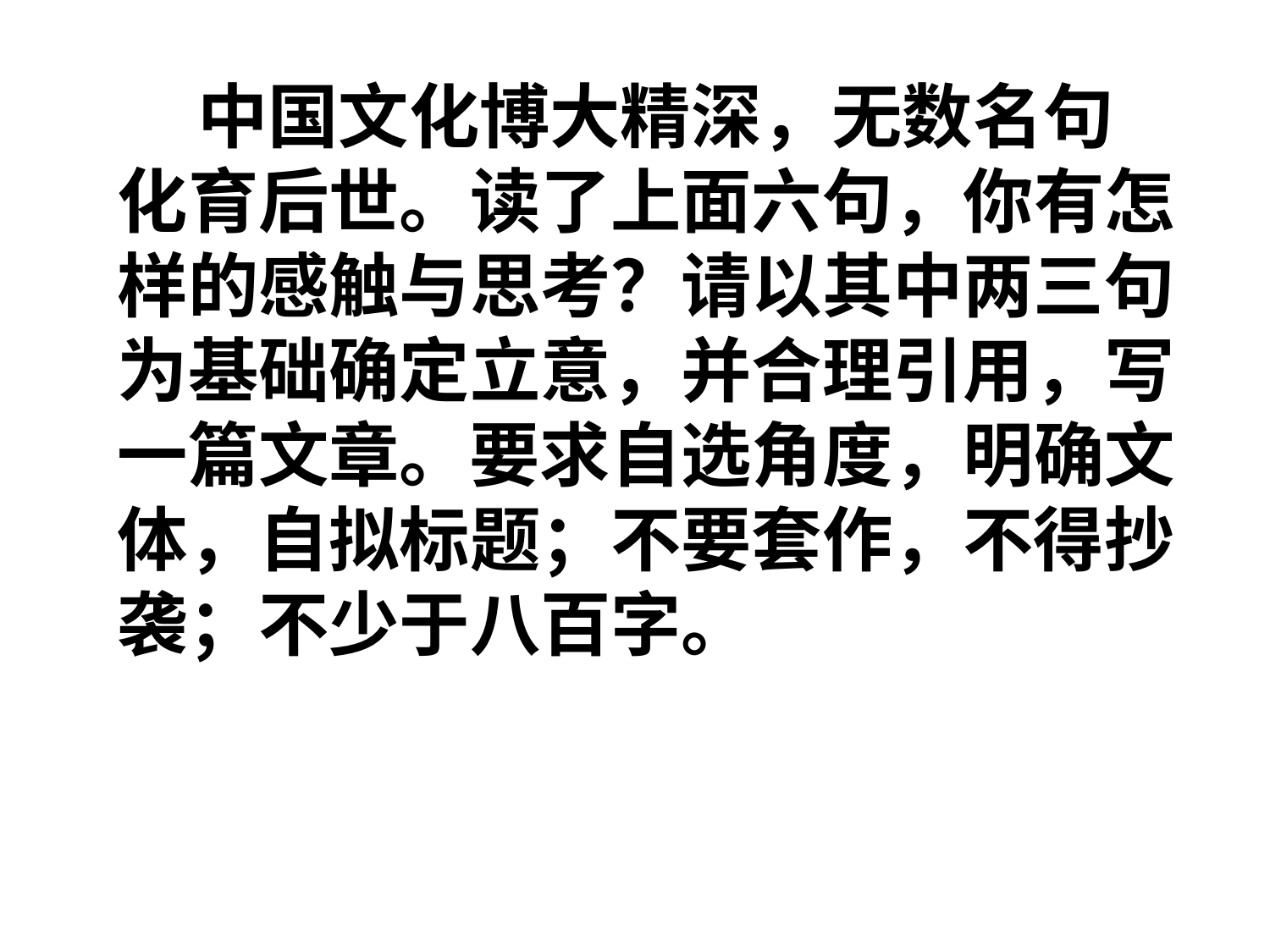

中国文化博大精深，无数名句化育后世。读了上面六句，你有怎样的感触与思考？请以其中两三句为基础确定立意，并合理引用，写一篇文章。要求自选角度，明确文体，自拟标题；不要套作，不得抄袭；不少于八百字。